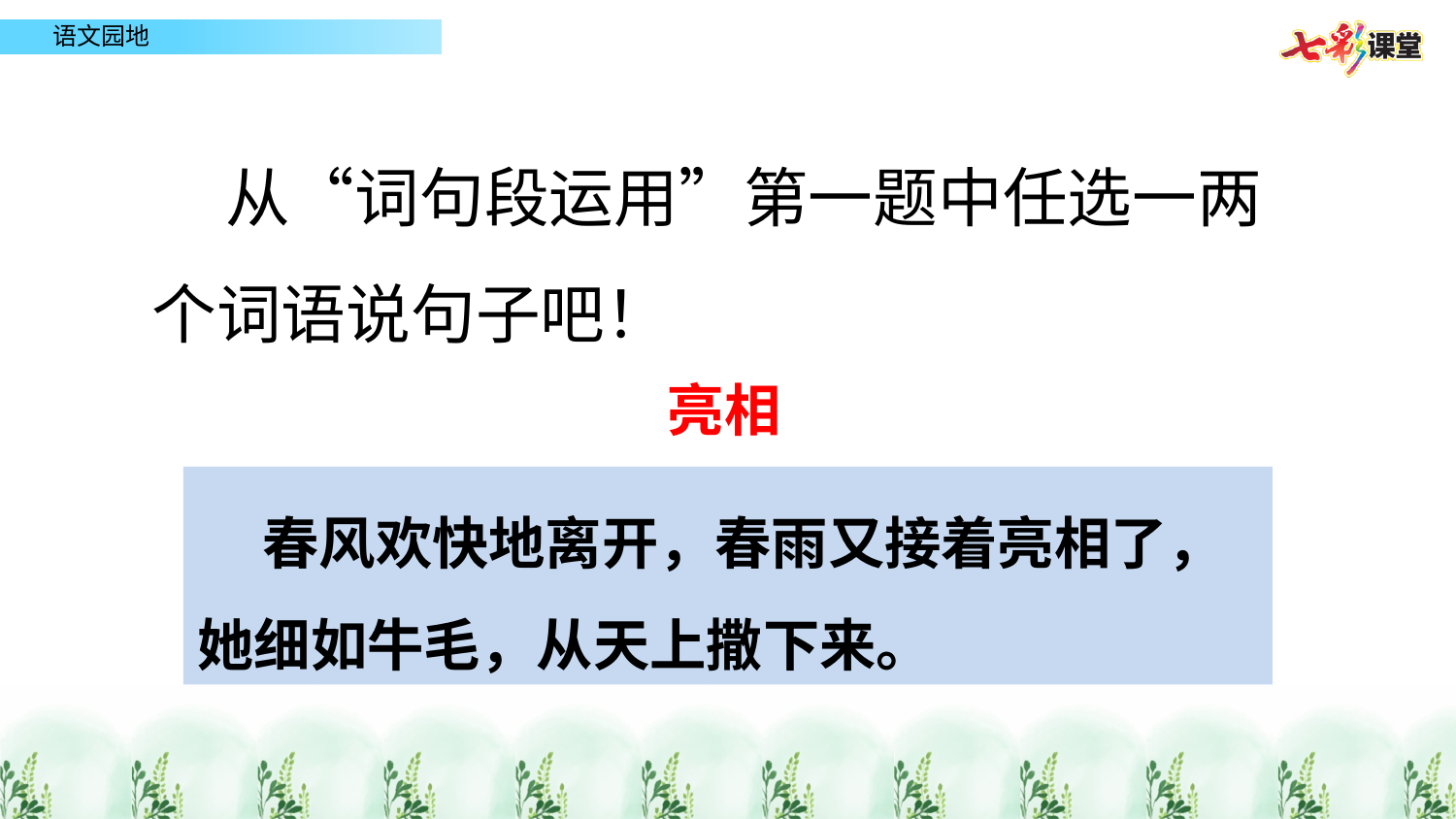

从“词句段运用”第一题中任选一两个词语说句子吧！
亮相
    春风欢快地离开，春雨又接着亮相了，她细如牛毛，从天上撒下来。